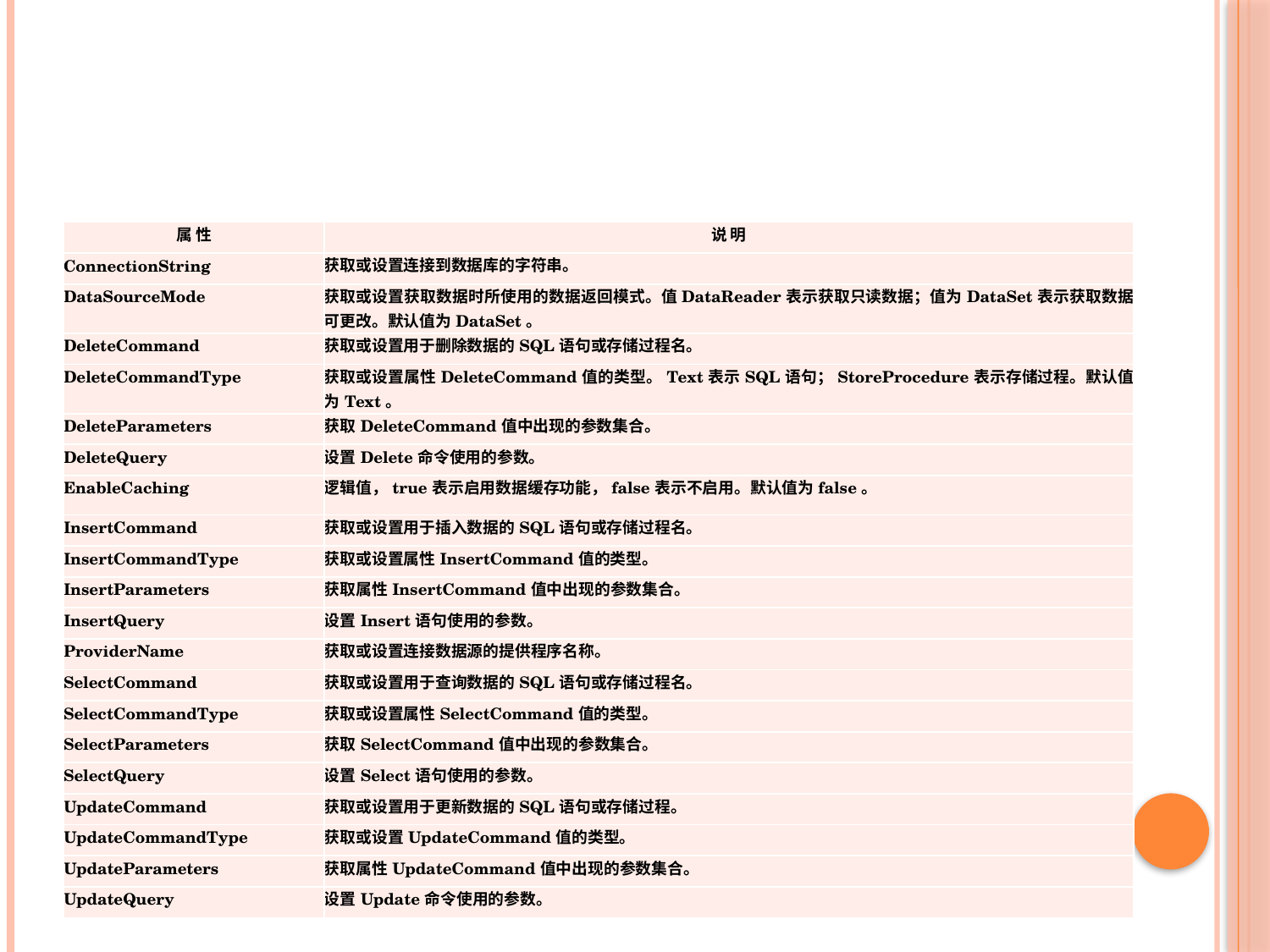

#
| 属 性 | 说 明 |
| --- | --- |
| ConnectionString | 获取或设置连接到数据库的字符串。 |
| DataSourceMode | 获取或设置获取数据时所使用的数据返回模式。值DataReader表示获取只读数据；值为DataSet表示获取数据可更改。默认值为DataSet。 |
| DeleteCommand | 获取或设置用于删除数据的SQL语句或存储过程名。 |
| DeleteCommandType | 获取或设置属性DeleteCommand值的类型。Text表示SQL语句；StoreProcedure表示存储过程。默认值为Text。 |
| DeleteParameters | 获取DeleteCommand值中出现的参数集合。 |
| DeleteQuery | 设置Delete命令使用的参数。 |
| EnableCaching | 逻辑值，true表示启用数据缓存功能，false表示不启用。默认值为false。 |
| InsertCommand | 获取或设置用于插入数据的SQL语句或存储过程名。 |
| InsertCommandType | 获取或设置属性InsertCommand值的类型。 |
| InsertParameters | 获取属性InsertCommand值中出现的参数集合。 |
| InsertQuery | 设置Insert语句使用的参数。 |
| ProviderName | 获取或设置连接数据源的提供程序名称。 |
| SelectCommand | 获取或设置用于查询数据的SQL语句或存储过程名。 |
| SelectCommandType | 获取或设置属性SelectCommand值的类型。 |
| SelectParameters | 获取SelectCommand值中出现的参数集合。 |
| SelectQuery | 设置Select语句使用的参数。 |
| UpdateCommand | 获取或设置用于更新数据的SQL语句或存储过程。 |
| UpdateCommandType | 获取或设置UpdateCommand值的类型。 |
| UpdateParameters | 获取属性UpdateCommand值中出现的参数集合。 |
| UpdateQuery | 设置Update命令使用的参数。 |